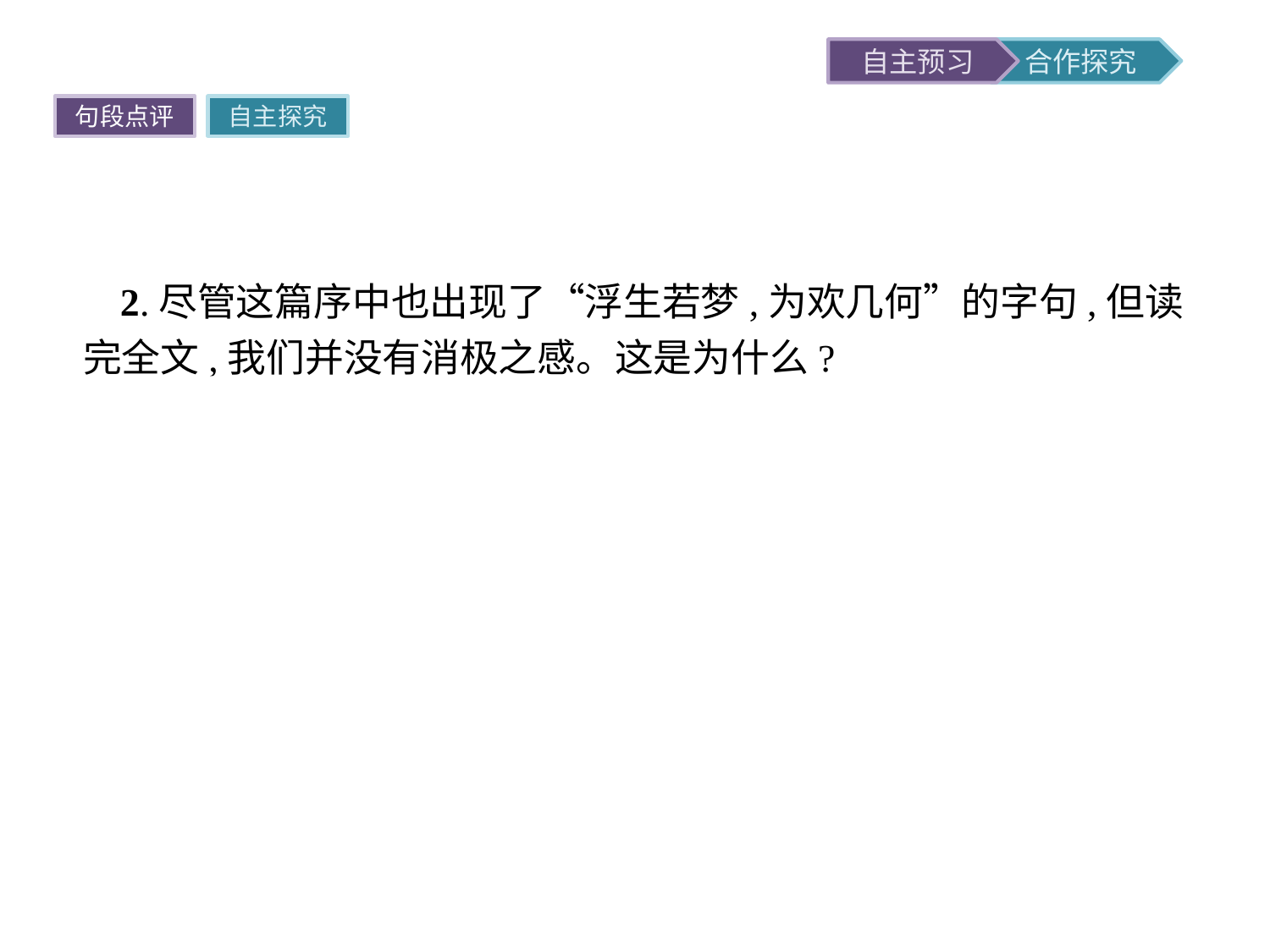

句段点评
自主探究
2.尽管这篇序中也出现了“浮生若梦,为欢几何”的字句,但读完全文,我们并没有消极之感。这是为什么?
提示一方面,这是因为本句在文章中是起句,是为引出下文写与兄弟们夜宴,共叙天伦之乐而设,“欢乐”才是文章所要表达的主要情感。再加之下文写到的如诗如画的春景,众人宴饮的痛快,作诗罚酒的雅兴,无不显示出欢乐的景象,又何来消极呢?因此,我们读这篇小序,感觉到的是作者对人生的热爱,对亲情的珍惜,对自然美景的陶醉。